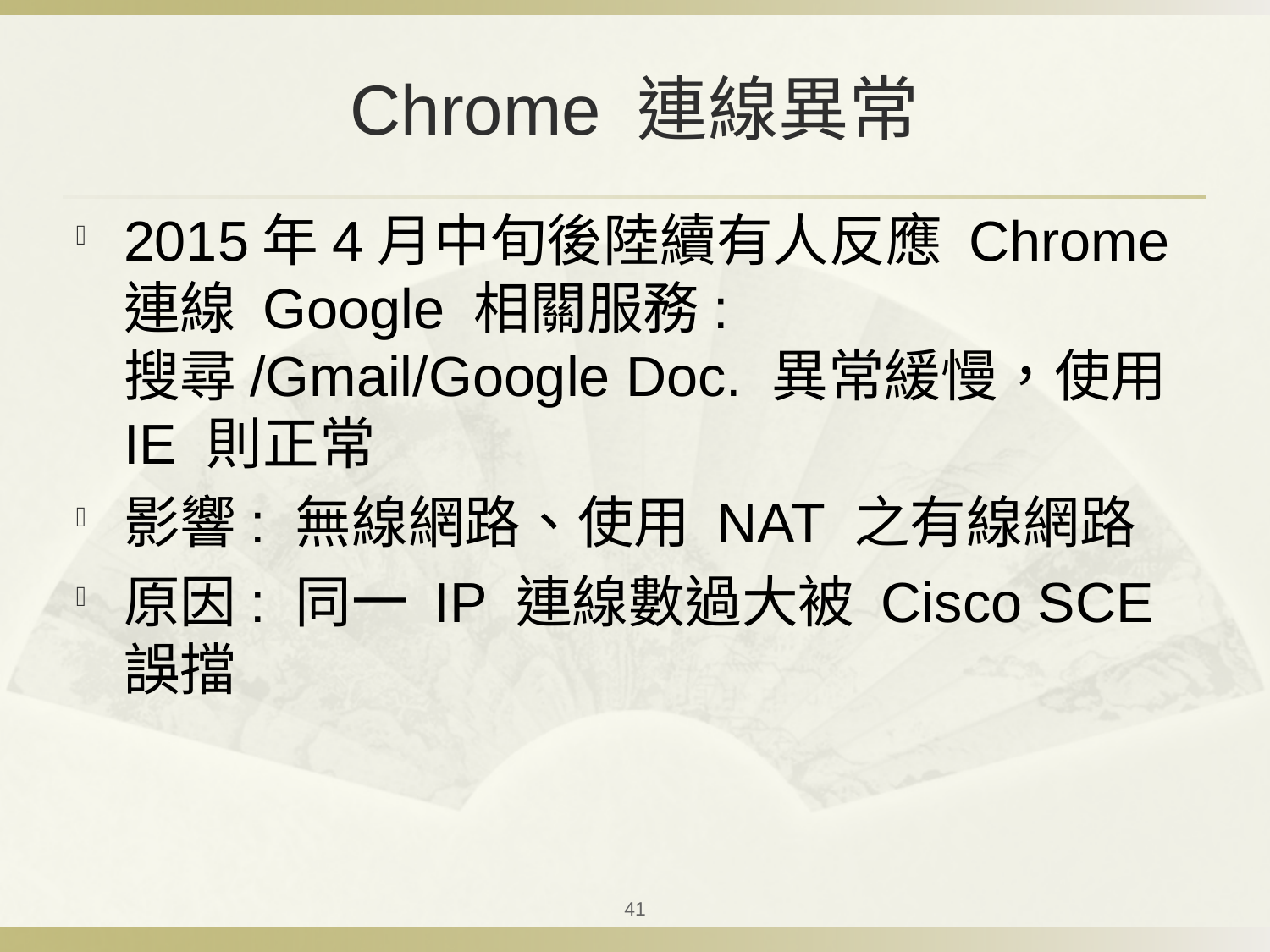

# Chrome 連線異常
2015年4月中旬後陸續有人反應 Chrome 連線 Google 相關服務: 搜尋/Gmail/Google Doc. 異常緩慢，使用 IE 則正常
影響: 無線網路、使用 NAT 之有線網路
原因: 同一 IP 連線數過大被 Cisco SCE 誤擋
41